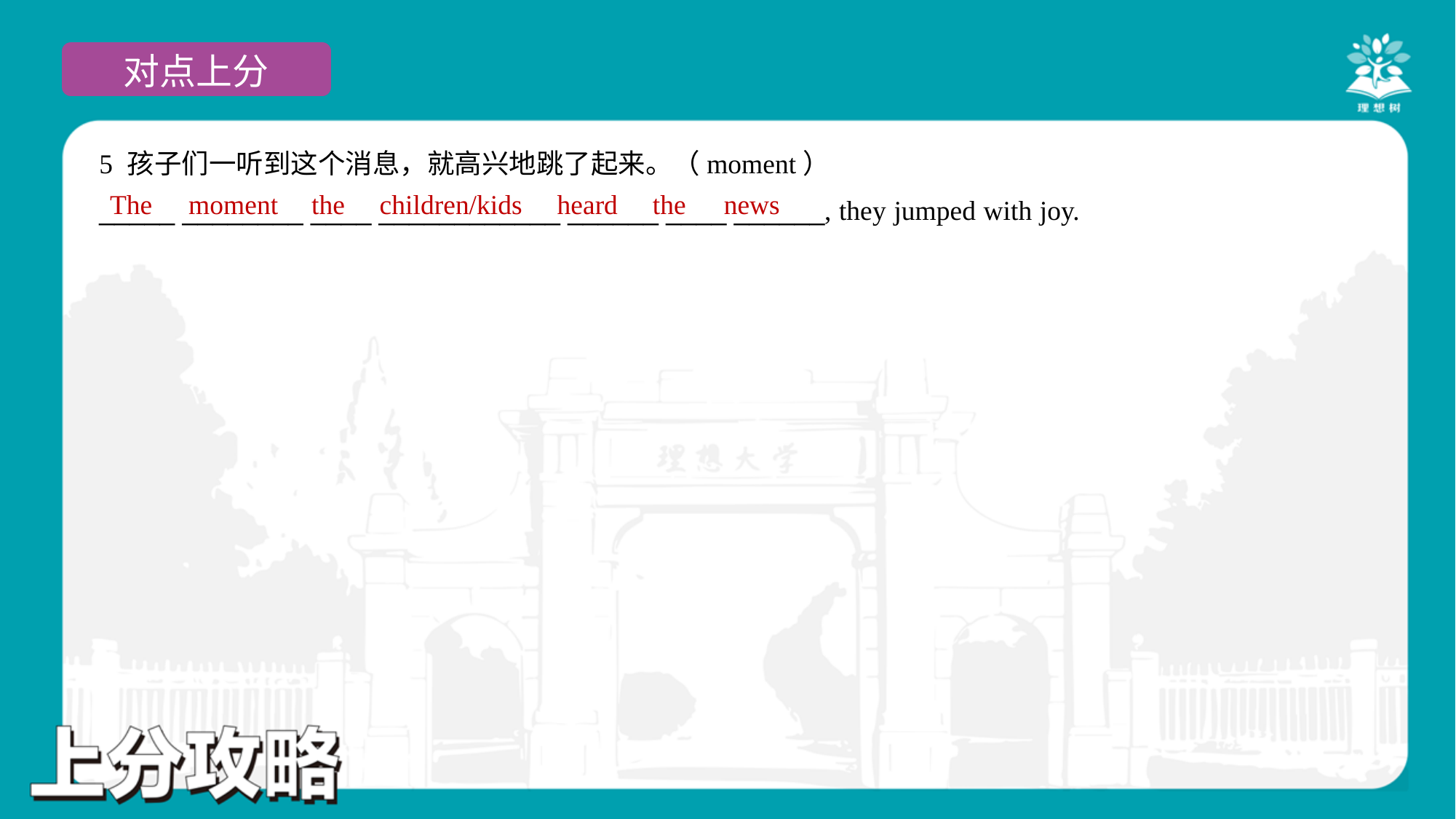

5 孩子们一听到这个消息，就高兴地跳了起来。（moment）
_____ ________ ____ ____________ ______ ____ ______, they jumped with joy.
The
moment
the
children/kids
heard
the
news